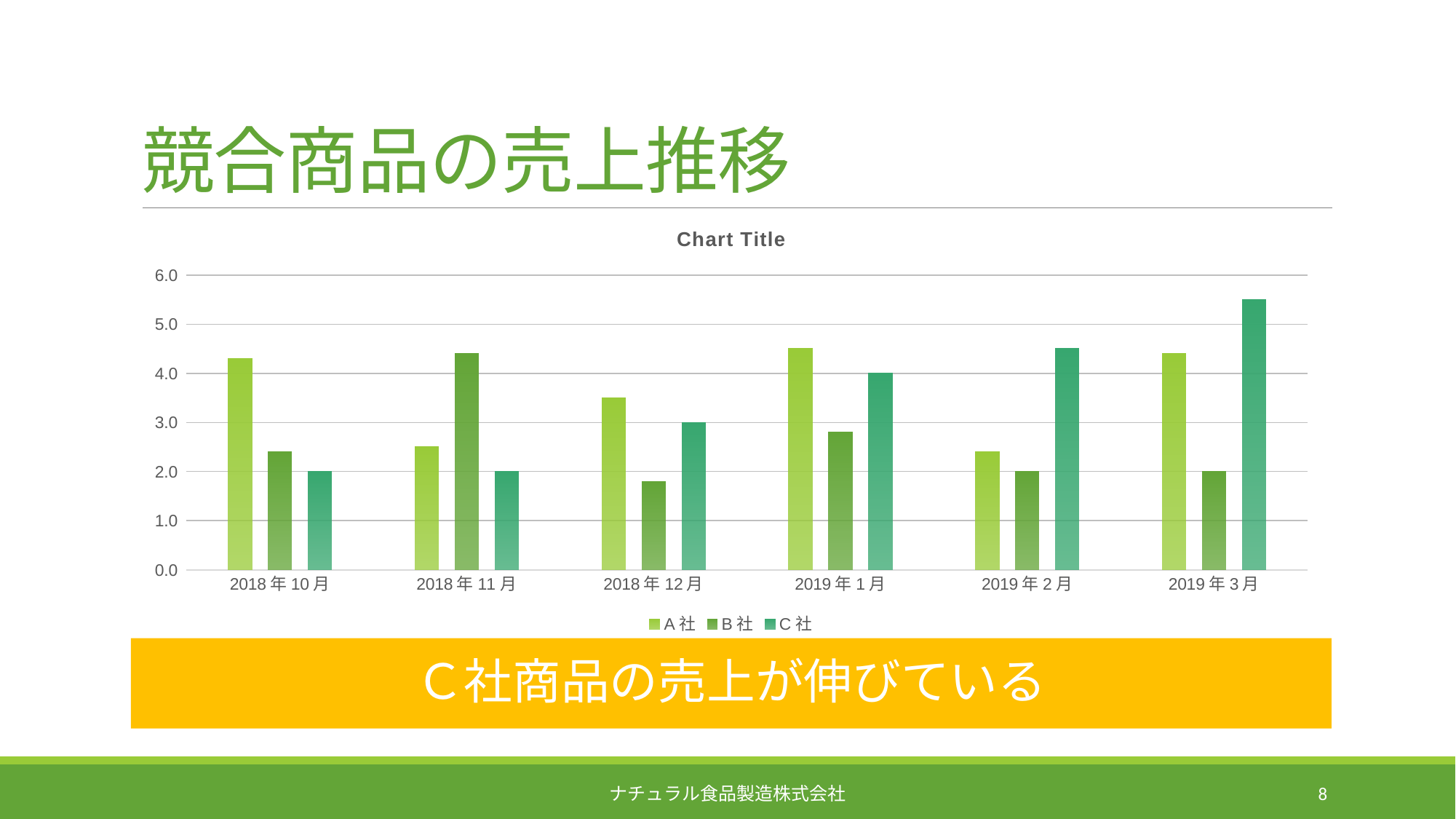

# 競合商品の売上推移

### Chart:

| Category | A社 | B社 | C社 |
|---|---|---|---|
| 43374 | 4.3 | 2.4 | 2.0 |
| 43405 | 2.5 | 4.4 | 2.0 |
| 43435 | 3.5 | 1.8 | 3.0 |
| 43466 | 4.5 | 2.8 | 4.0 |
| 43497 | 2.4 | 2.0 | 4.5 |
| 43525 | 4.4 | 2.0 | 5.5 |
Ｃ社商品の売上が伸びている
ナチュラル食品製造株式会社
8